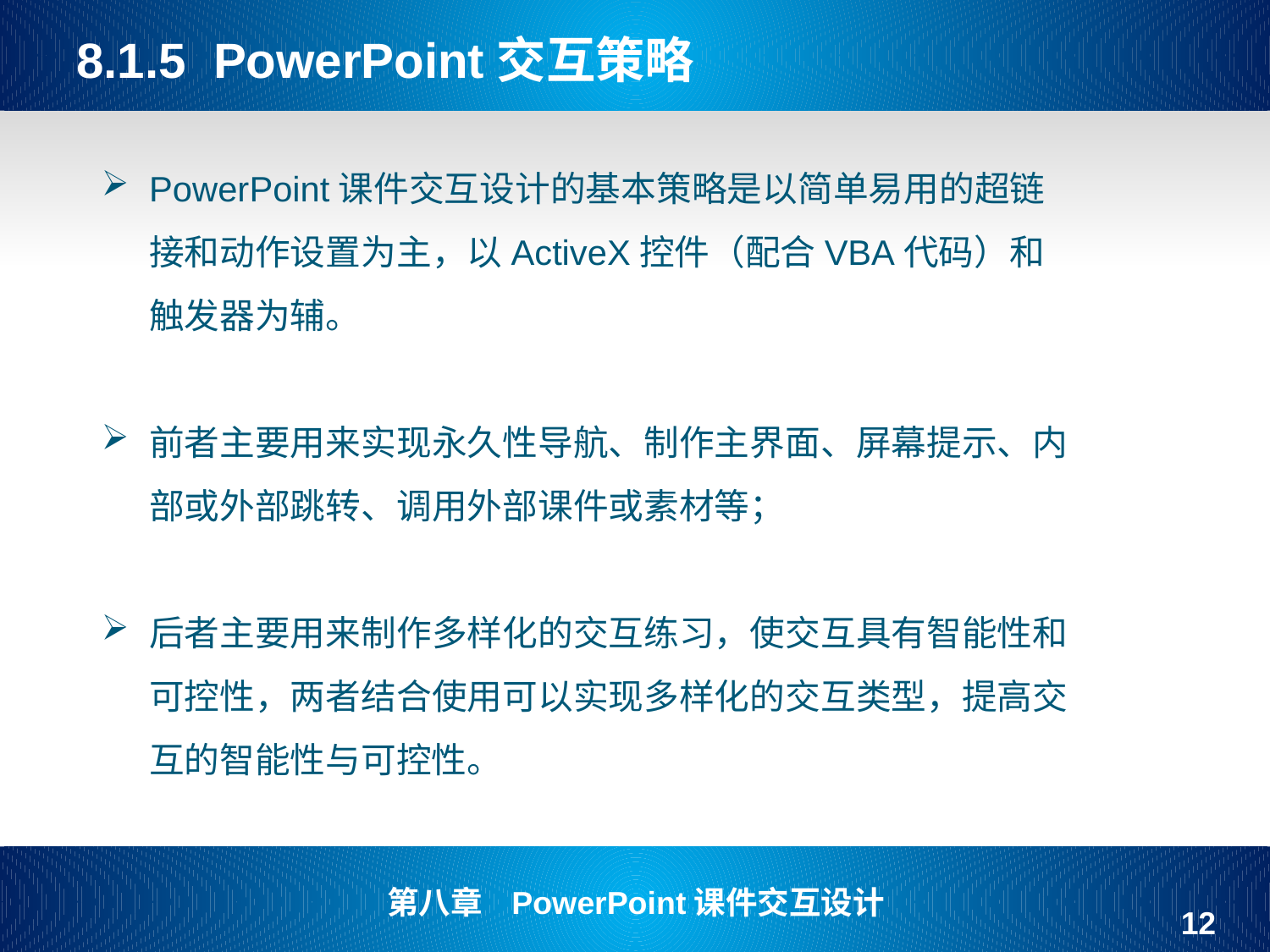

# 8.1.5  PowerPoint交互策略
PowerPoint课件交互设计的基本策略是以简单易用的超链接和动作设置为主，以ActiveX控件（配合VBA代码）和触发器为辅。

前者主要用来实现永久性导航、制作主界面、屏幕提示、内部或外部跳转、调用外部课件或素材等；

后者主要用来制作多样化的交互练习，使交互具有智能性和可控性，两者结合使用可以实现多样化的交互类型，提高交互的智能性与可控性。

12